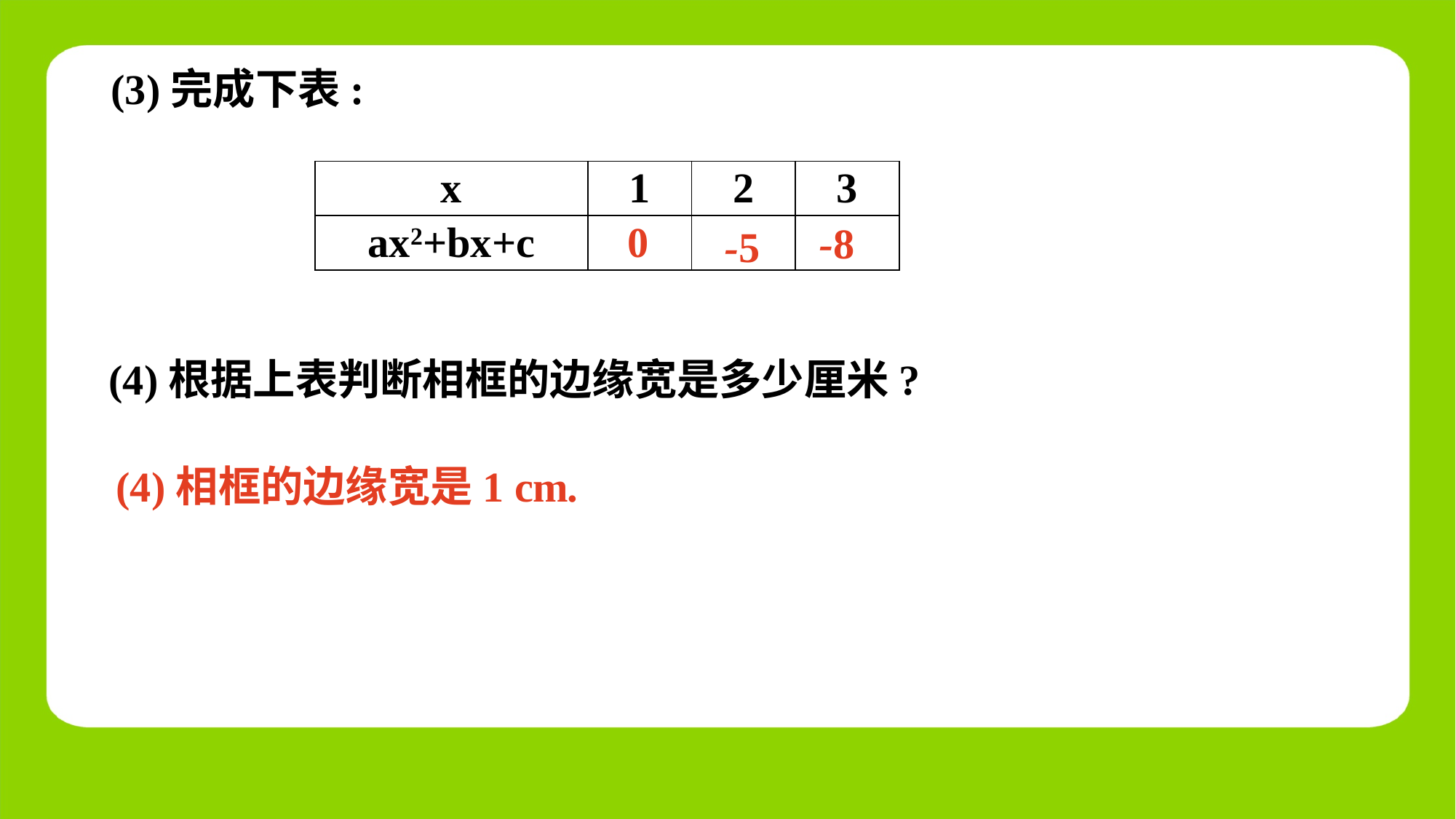

(3)完成下表:
| x | 1 | 2 | 3 |
| --- | --- | --- | --- |
| ax2+bx+c |  |  |  |
0
-8
-5
(4)根据上表判断相框的边缘宽是多少厘米?
(4)相框的边缘宽是1 cm.